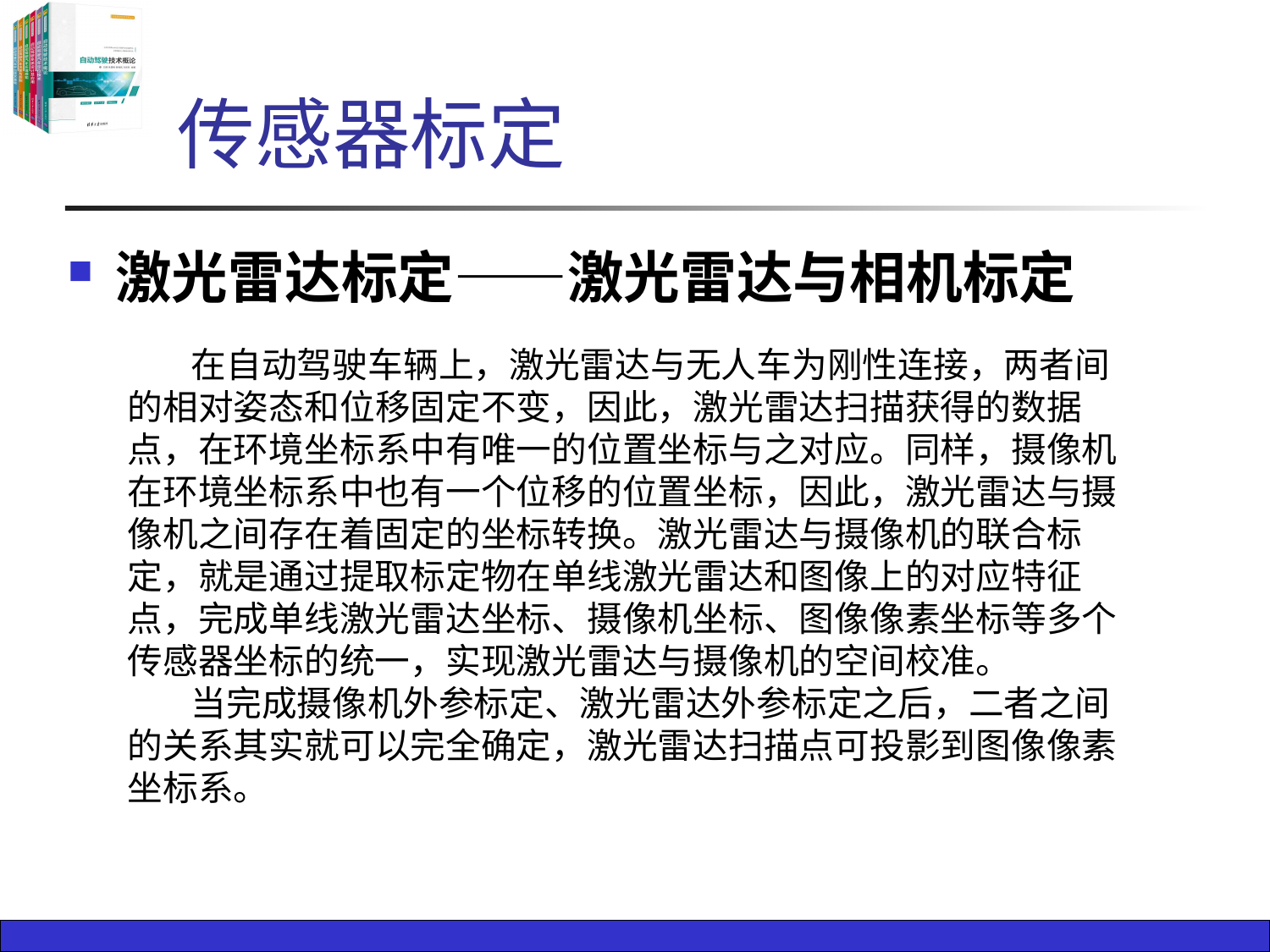

# 传感器标定
激光雷达标定——激光雷达与相机标定
在自动驾驶车辆上，激光雷达与无人车为刚性连接，两者间的相对姿态和位移固定不变，因此，激光雷达扫描获得的数据点，在环境坐标系中有唯一的位置坐标与之对应。同样，摄像机在环境坐标系中也有一个位移的位置坐标，因此，激光雷达与摄像机之间存在着固定的坐标转换。激光雷达与摄像机的联合标定，就是通过提取标定物在单线激光雷达和图像上的对应特征点，完成单线激光雷达坐标、摄像机坐标、图像像素坐标等多个传感器坐标的统一，实现激光雷达与摄像机的空间校准。
当完成摄像机外参标定、激光雷达外参标定之后，二者之间的关系其实就可以完全确定，激光雷达扫描点可投影到图像像素坐标系。